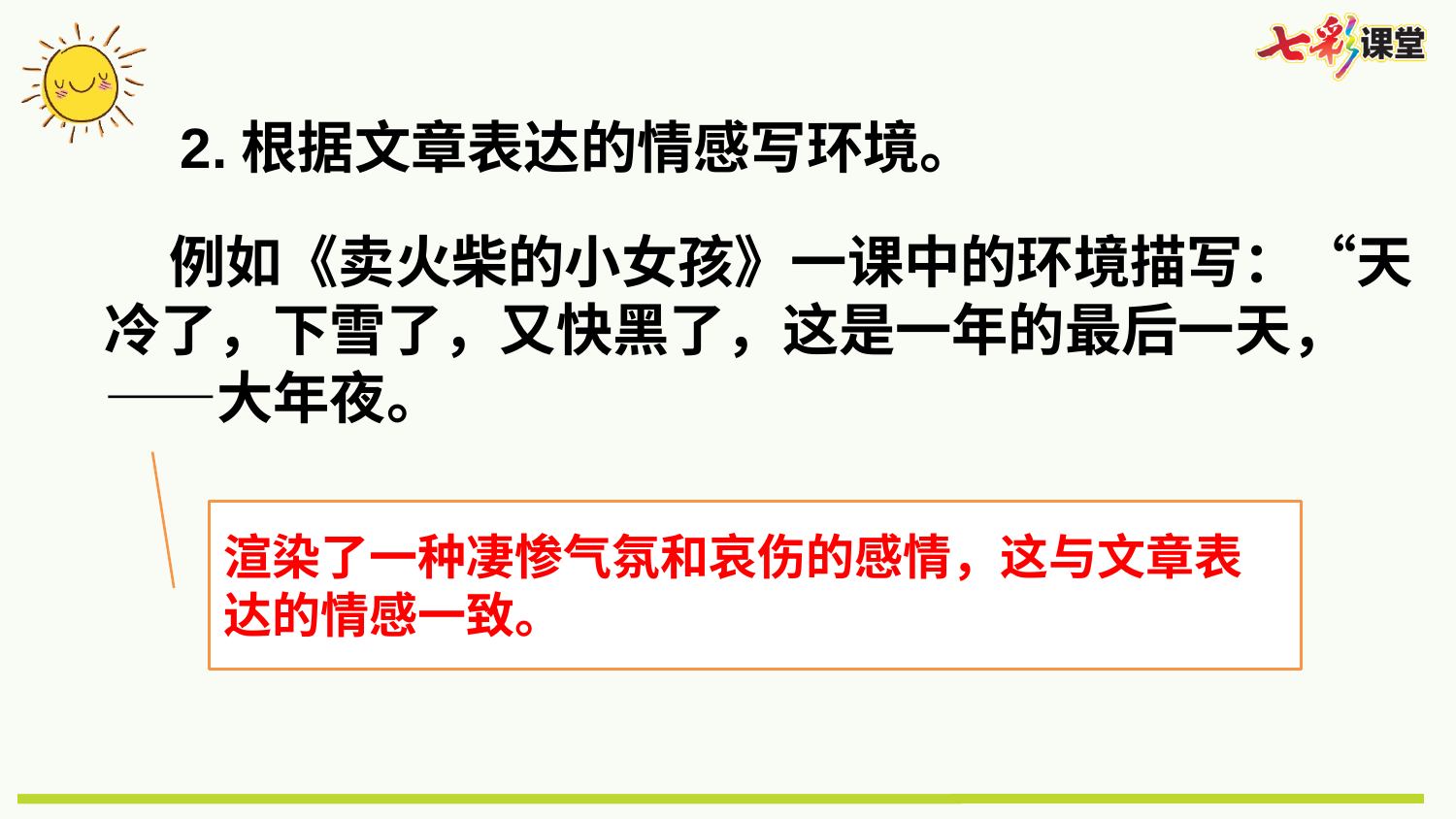

2.根据文章表达的情感写环境。
    例如《卖火柴的小女孩》一课中的环境描写：“天冷了，下雪了，又快黑了，这是一年的最后一天，——大年夜。
渲染了一种凄惨气氛和哀伤的感情，这与文章表达的情感一致。